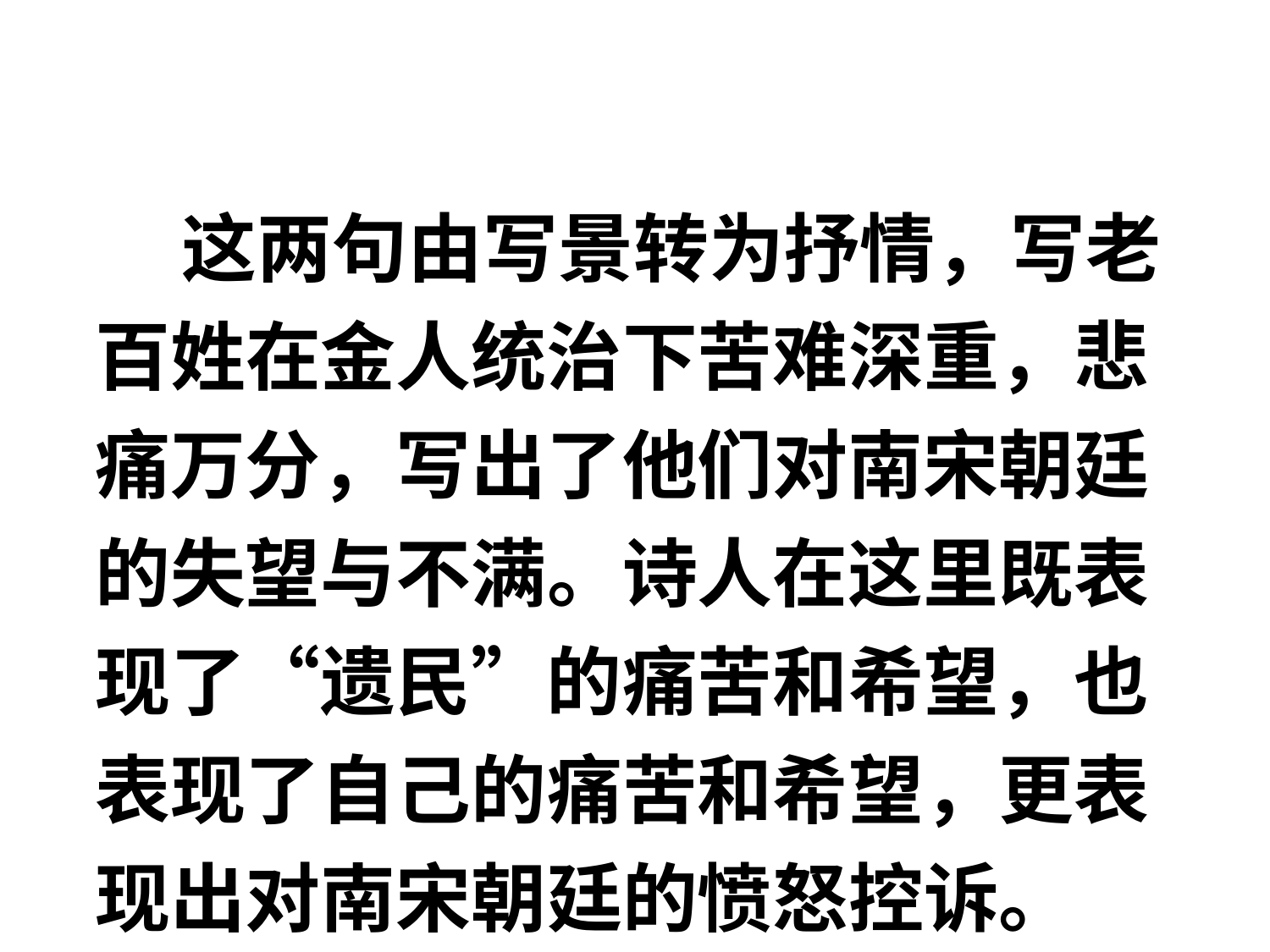

这两句由写景转为抒情，写老百姓在金人统治下苦难深重，悲痛万分，写出了他们对南宋朝廷的失望与不满。诗人在这里既表现了“遗民”的痛苦和希望，也表现了自己的痛苦和希望，更表现出对南宋朝廷的愤怒控诉。